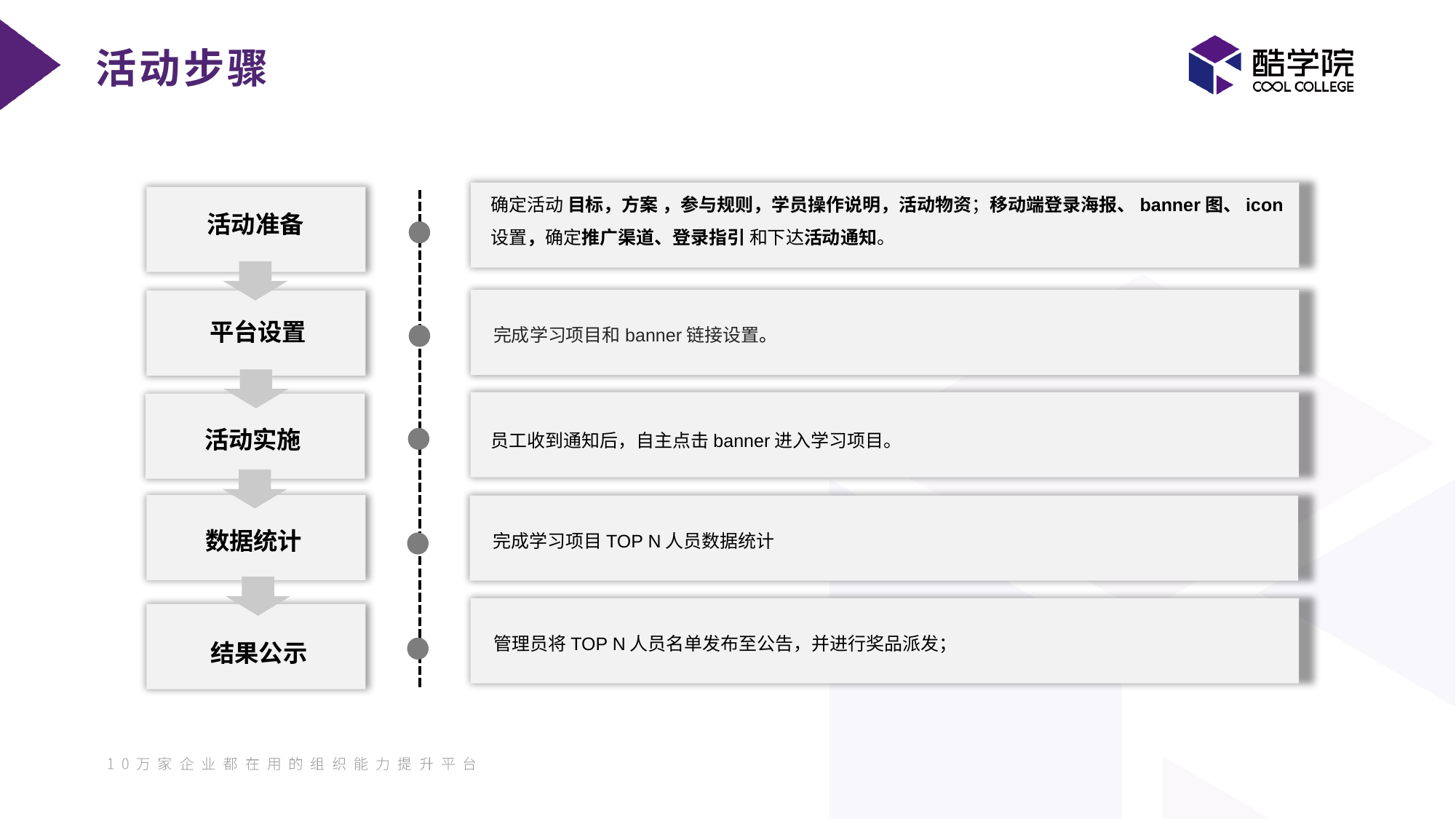

活动步骤
确定活动 目标，方案 ，参与规则，学员操作说明，活动物资；移动端登录海报、banner图、icon 设置，确定推广渠道、登录指引 和下达活动通知。

活动准备

平台设置
完成学习项目和banner链接设置。

员工收到通知后，自主点击banner进入学习项目。

数据统计

管理员将TOP N人员名单发布至公告，并进行奖品派发；
结果公示

活动实施

完成学习项目TOP N人员数据统计